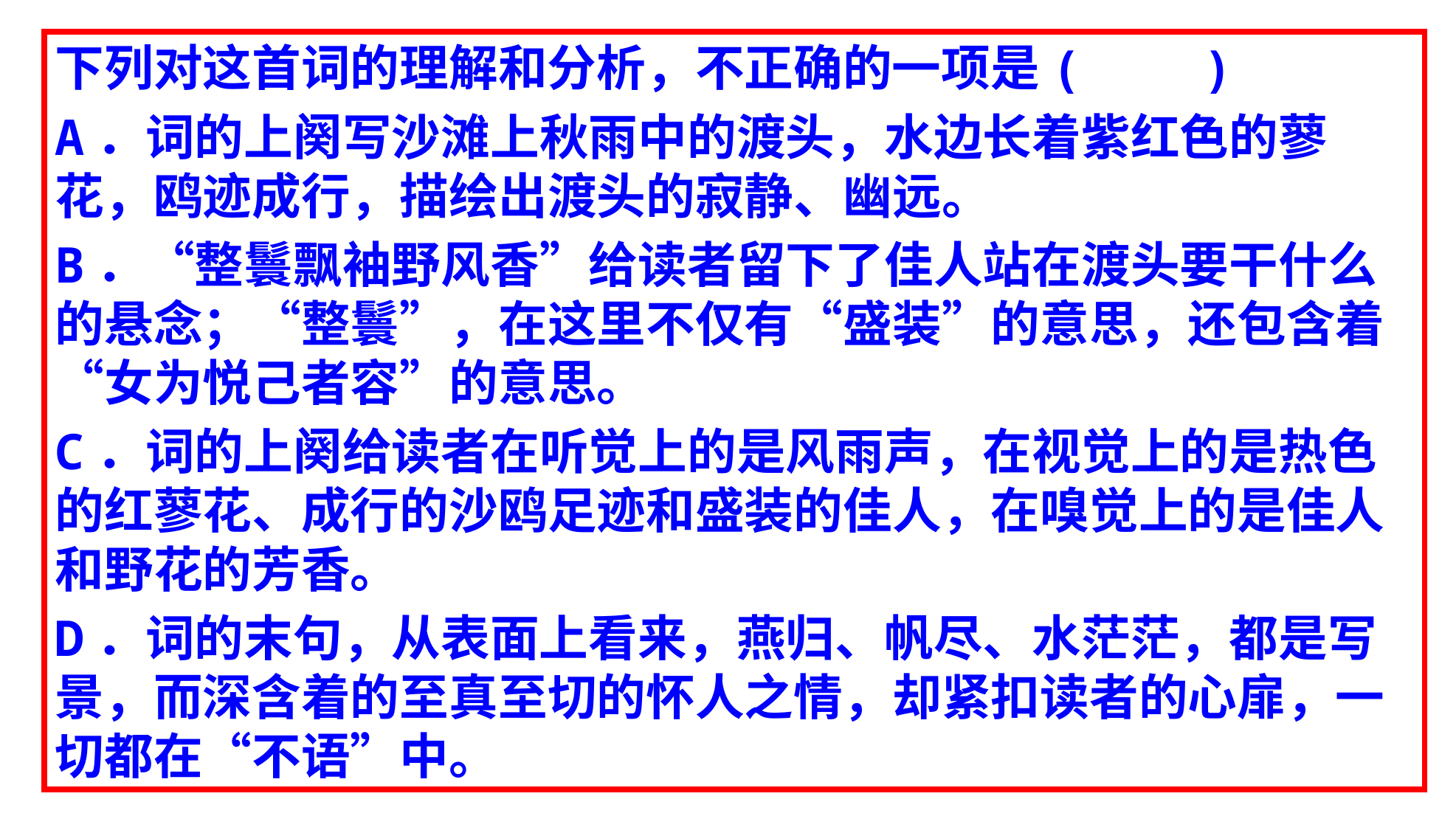

下列对这首词的理解和分析，不正确的一项是(　　)
A．词的上阕写沙滩上秋雨中的渡头，水边长着紫红色的蓼花，鸥迹成行，描绘出渡头的寂静、幽远。
B．“整鬟飘袖野风香”给读者留下了佳人站在渡头要干什么的悬念；“整鬟”，在这里不仅有“盛装”的意思，还包含着“女为悦己者容”的意思。
C．词的上阕给读者在听觉上的是风雨声，在视觉上的是热色的红蓼花、成行的沙鸥足迹和盛装的佳人，在嗅觉上的是佳人和野花的芳香。
D．词的末句，从表面上看来，燕归、帆尽、水茫茫，都是写景，而深含着的至真至切的怀人之情，却紧扣读者的心扉，一切都在“不语”中。